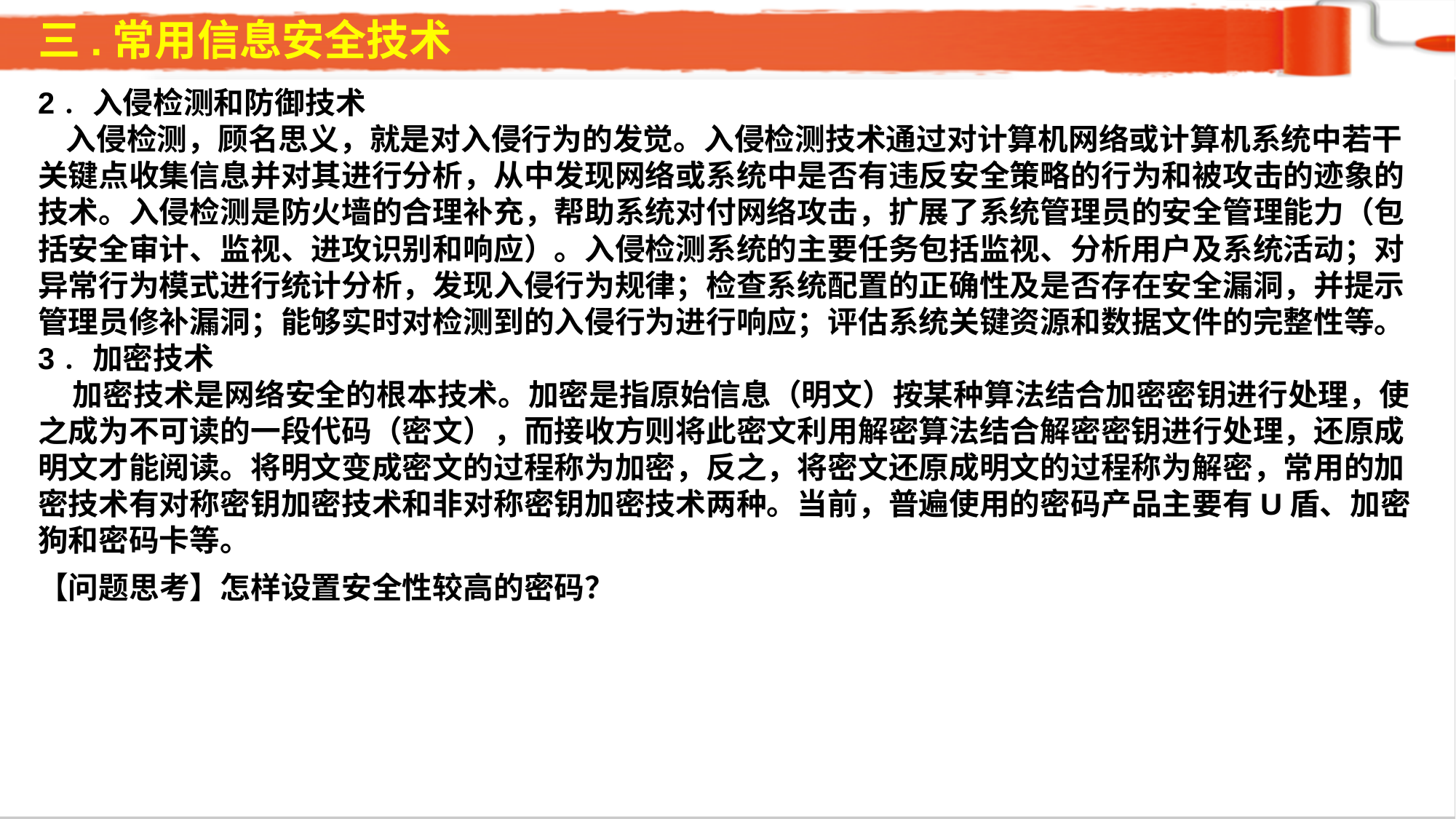

三.常用信息安全技术
2．入侵检测和防御技术   入侵检测，顾名思义，就是对入侵行为的发觉。入侵检测技术通过对计算机网络或计算机系统中若干关键点收集信息并对其进行分析，从中发现网络或系统中是否有违反安全策略的行为和被攻击的迹象的技术。入侵检测是防火墙的合理补充，帮助系统对付网络攻击，扩展了系统管理员的安全管理能力（包括安全审计、监视、进攻识别和响应）。入侵检测系统的主要任务包括监视、分析用户及系统活动；对异常行为模式进行统计分析，发现入侵行为规律；检查系统配置的正确性及是否存在安全漏洞，并提示管理员修补漏洞；能够实时对检测到的入侵行为进行响应；评估系统关键资源和数据文件的完整性等。3．加密技术    加密技术是网络安全的根本技术。加密是指原始信息（明文）按某种算法结合加密密钥进行处理，使之成为不可读的一段代码（密文），而接收方则将此密文利用解密算法结合解密密钥进行处理，还原成明文才能阅读。将明文变成密文的过程称为加密，反之，将密文还原成明文的过程称为解密，常用的加密技术有对称密钥加密技术和非对称密钥加密技术两种。当前，普遍使用的密码产品主要有U盾、加密狗和密码卡等。【问题思考】怎样设置安全性较高的密码？